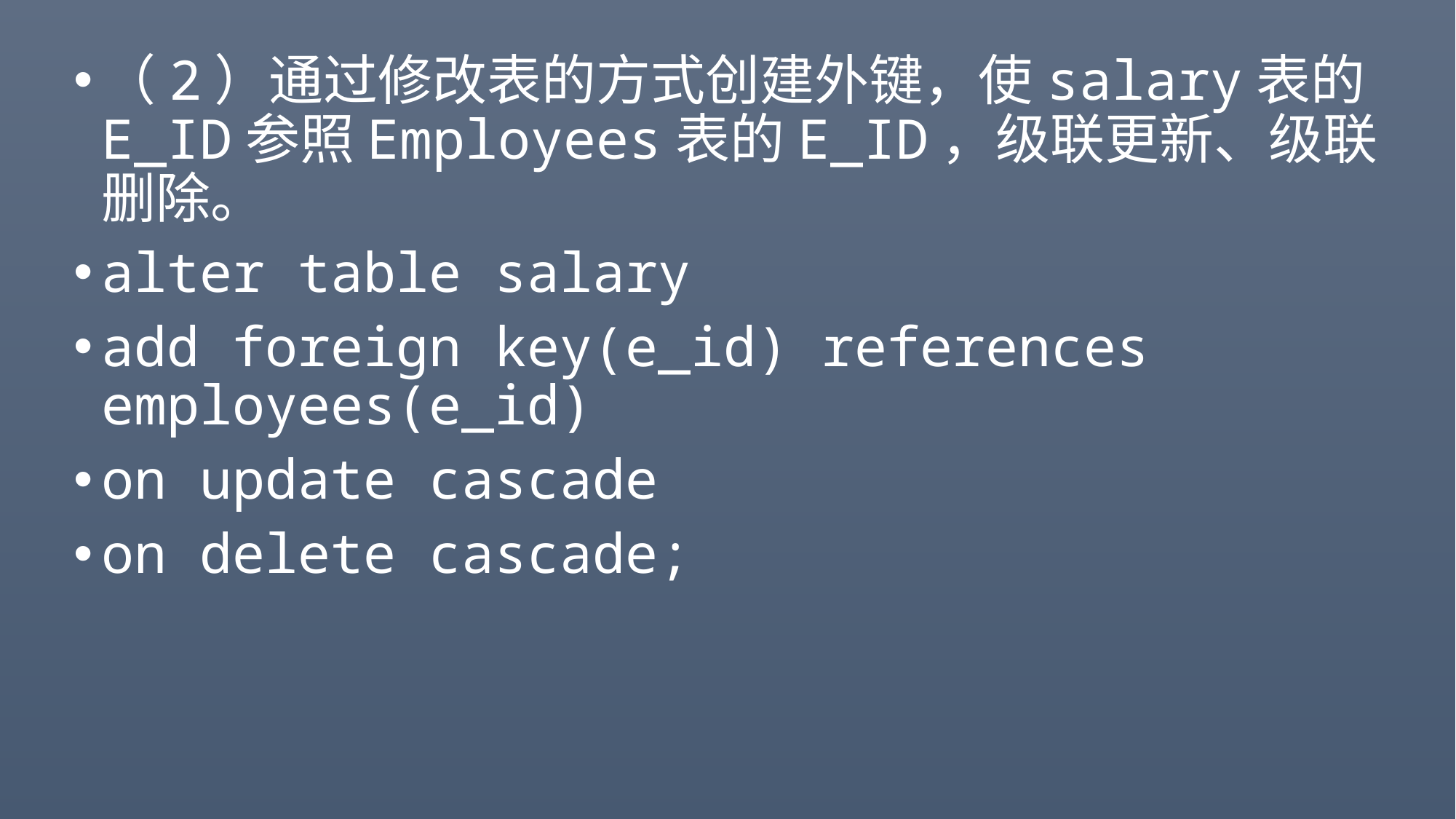

#
（2）通过修改表的方式创建外键，使salary表的E_ID参照Employees表的E_ID，级联更新、级联删除。
alter table salary
add foreign key(e_id) references employees(e_id)
on update cascade
on delete cascade;